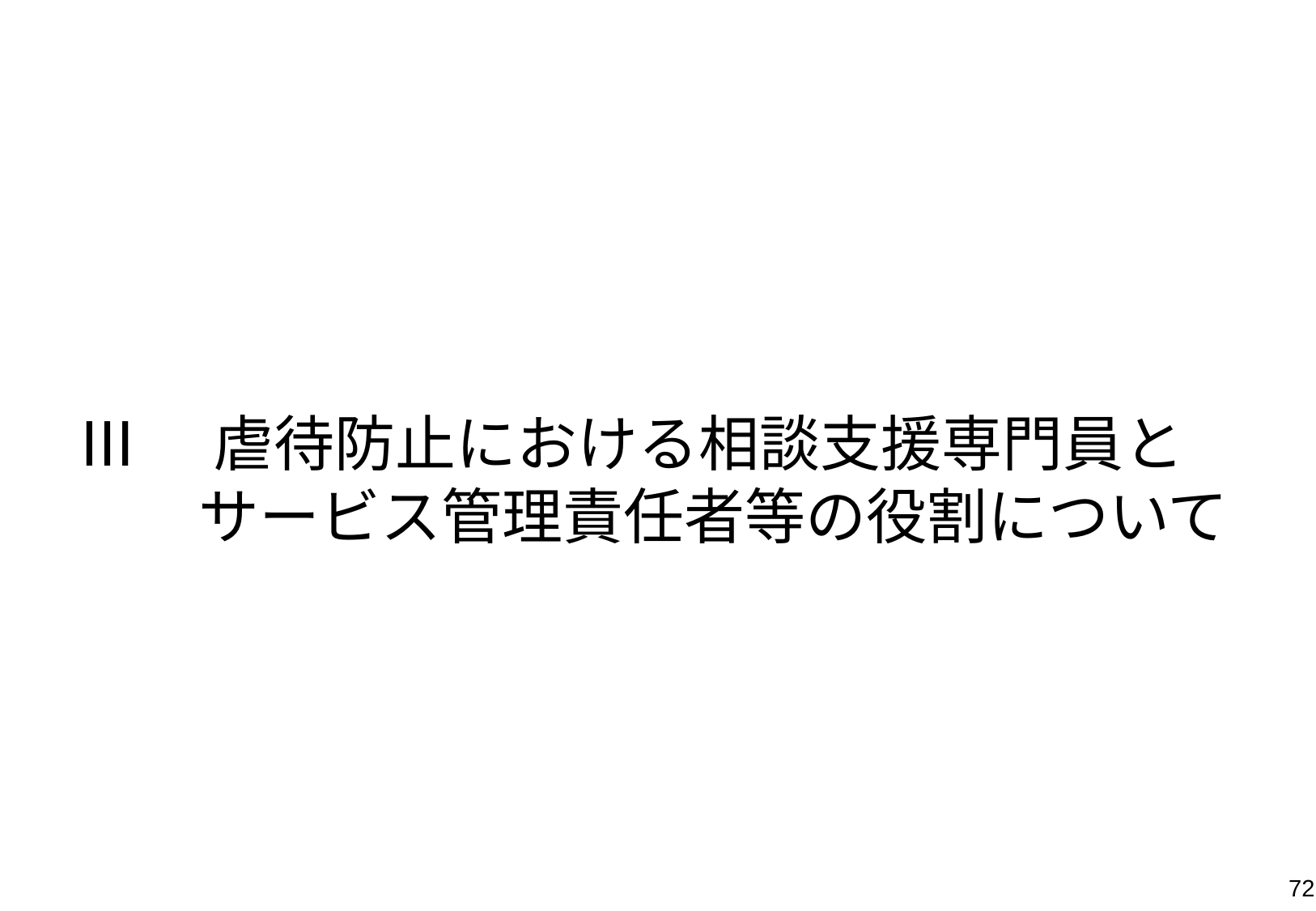

# Ⅲ　虐待防止における相談支援専門員と 　　サービス管理責任者等の役割について
72